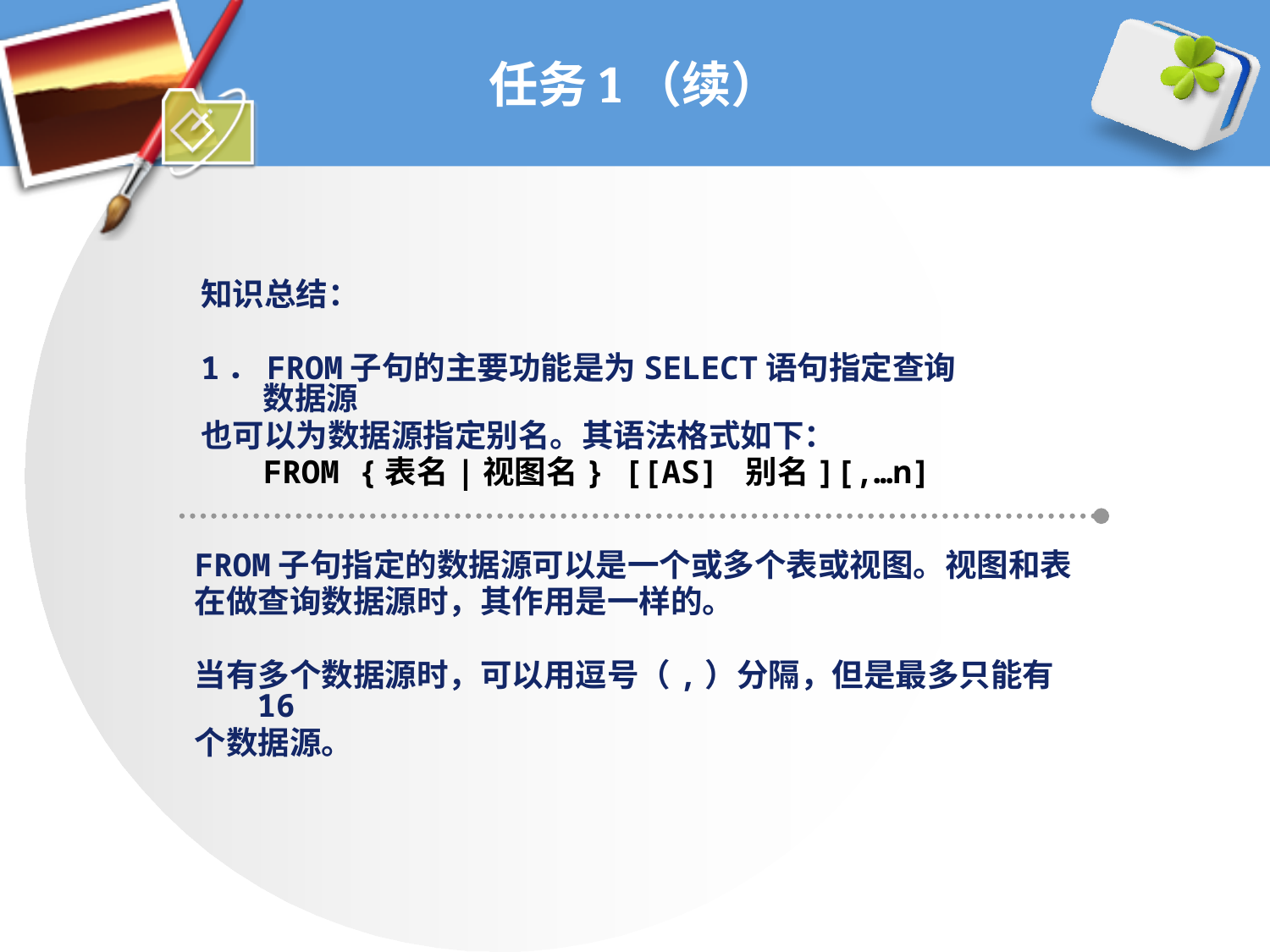

# 任务1（续）
知识总结：

1．FROM子句的主要功能是为SELECT语句指定查询数据源
也可以为数据源指定别名。其语法格式如下：
	FROM {表名|视图名} [[AS] 别名][,…n]

FROM子句指定的数据源可以是一个或多个表或视图。视图和表
在做查询数据源时，其作用是一样的。

当有多个数据源时，可以用逗号（,）分隔，但是最多只能有16
个数据源。